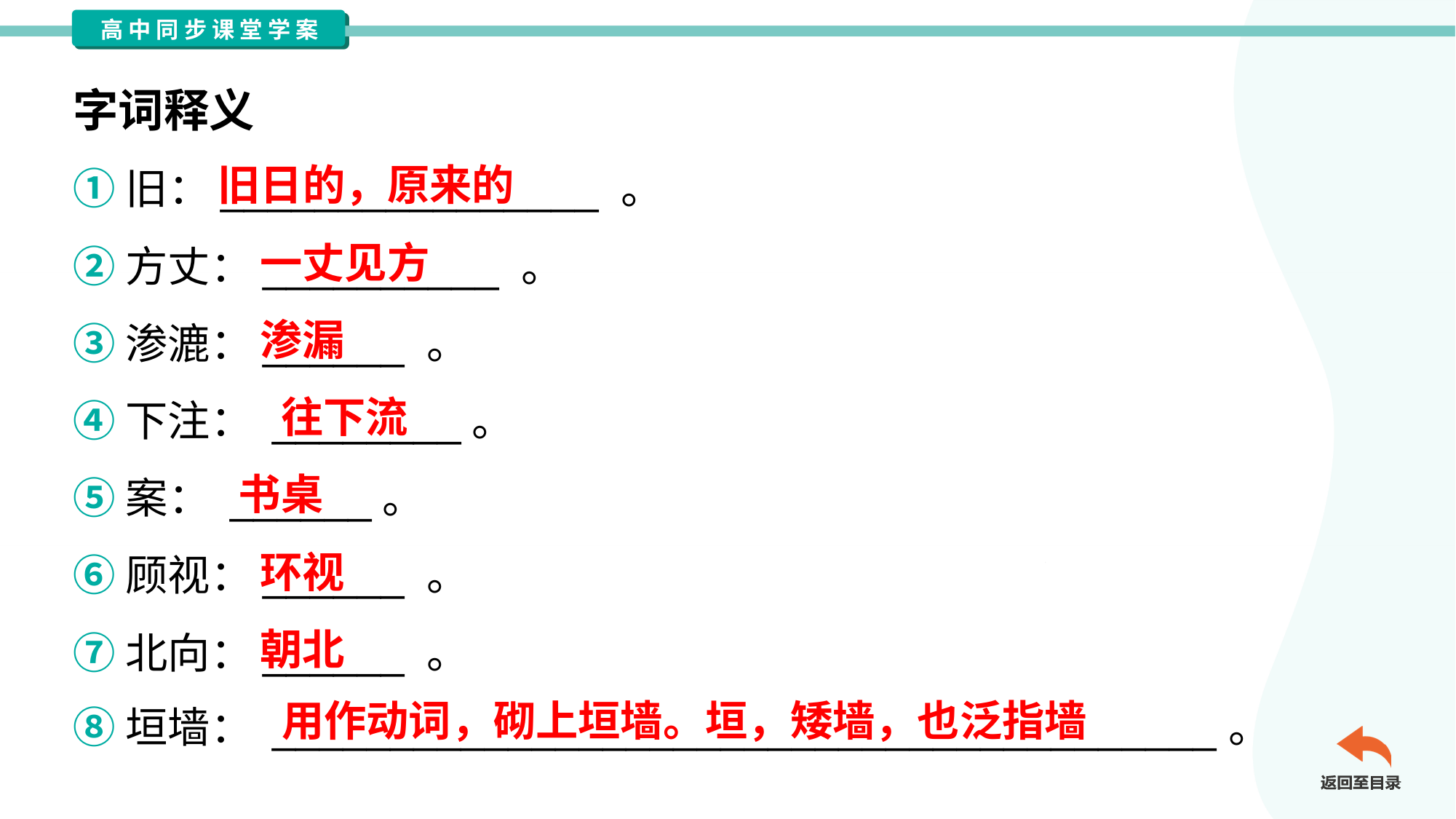

字词释义
旧日的，原来的
①旧：________________ 。
②方丈：__________ 。
③渗漉：______ 。
④下注： ________。
⑤案： ______。
⑥顾视：______ 。
⑦北向：______ 。
⑧垣墙： ________________________________________。
一丈见方
渗漏
往下流
书桌
环视
朝北
用作动词，砌上垣墙。垣，矮墙，也泛指墙